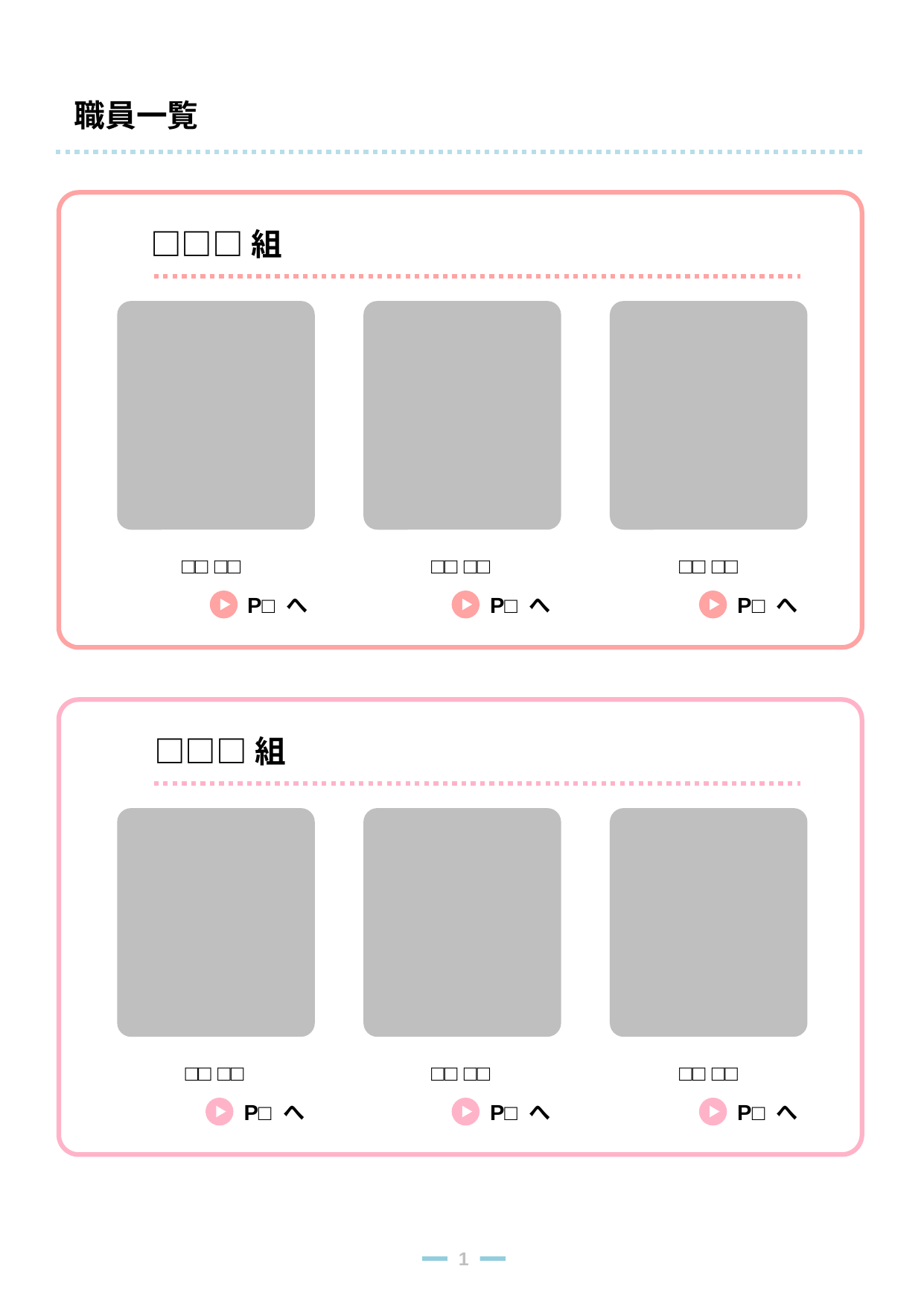

職員一覧

□□□組

□□ □□
□□ □□
□□ □□
P□ へ
P□ へ
P□ へ

□□□組

□□ □□
□□ □□
□□ □□
P□ へ
P□ へ
P□ へ

1